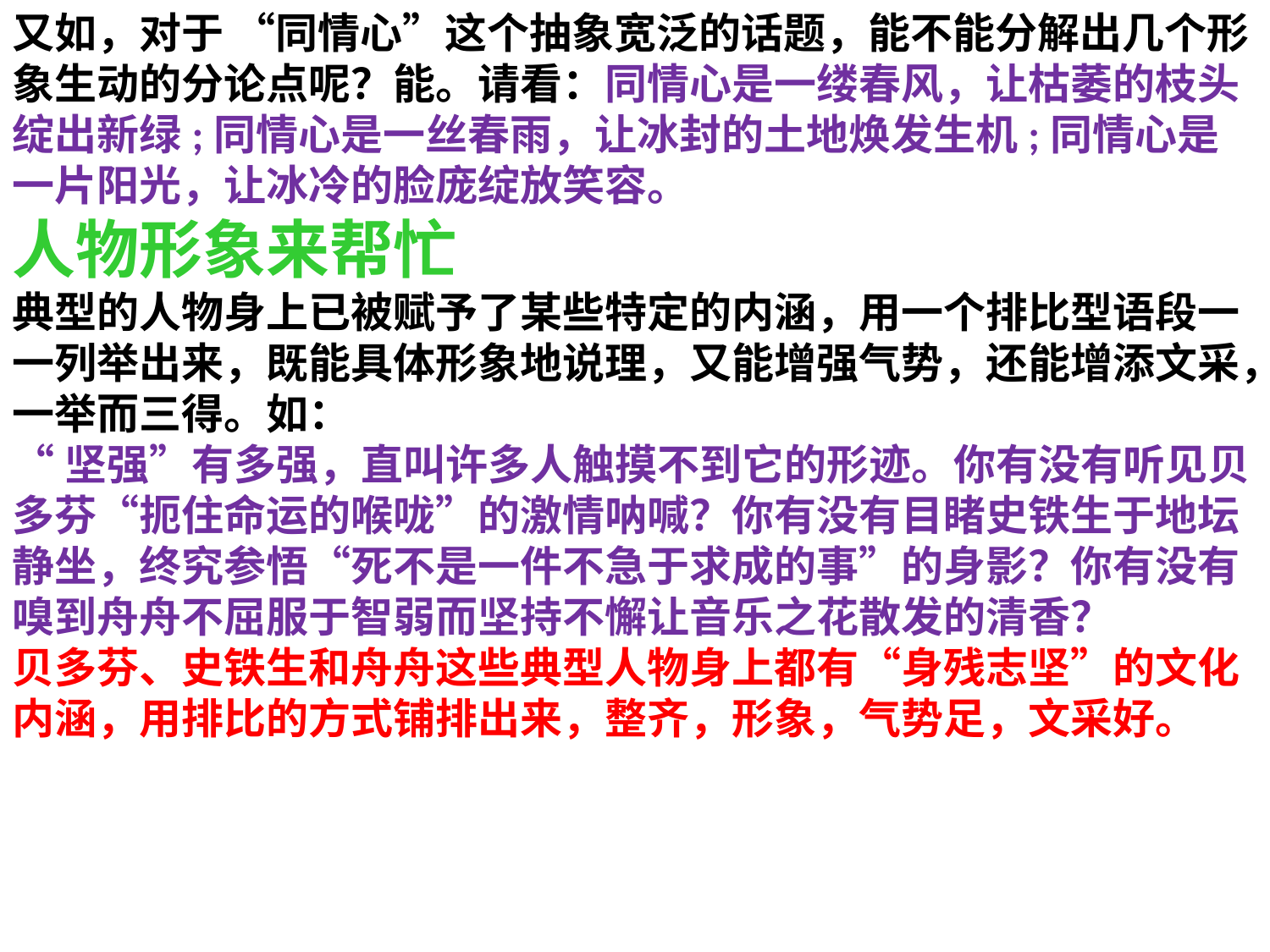

又如，对于 “同情心”这个抽象宽泛的话题，能不能分解出几个形象生动的分论点呢？能。请看：同情心是一缕春风，让枯萎的枝头绽出新绿;同情心是一丝春雨，让冰封的土地焕发生机;同情心是一片阳光，让冰冷的脸庞绽放笑容。
人物形象来帮忙
典型的人物身上已被赋予了某些特定的内涵，用一个排比型语段一一列举出来，既能具体形象地说理，又能增强气势，还能增添文采，一举而三得。如：
“坚强”有多强，直叫许多人触摸不到它的形迹。你有没有听见贝多芬“扼住命运的喉咙”的激情呐喊？你有没有目睹史铁生于地坛静坐，终究参悟“死不是一件不急于求成的事”的身影？你有没有嗅到舟舟不屈服于智弱而坚持不懈让音乐之花散发的清香？
贝多芬、史铁生和舟舟这些典型人物身上都有“身残志坚”的文化内涵，用排比的方式铺排出来，整齐，形象，气势足，文采好。